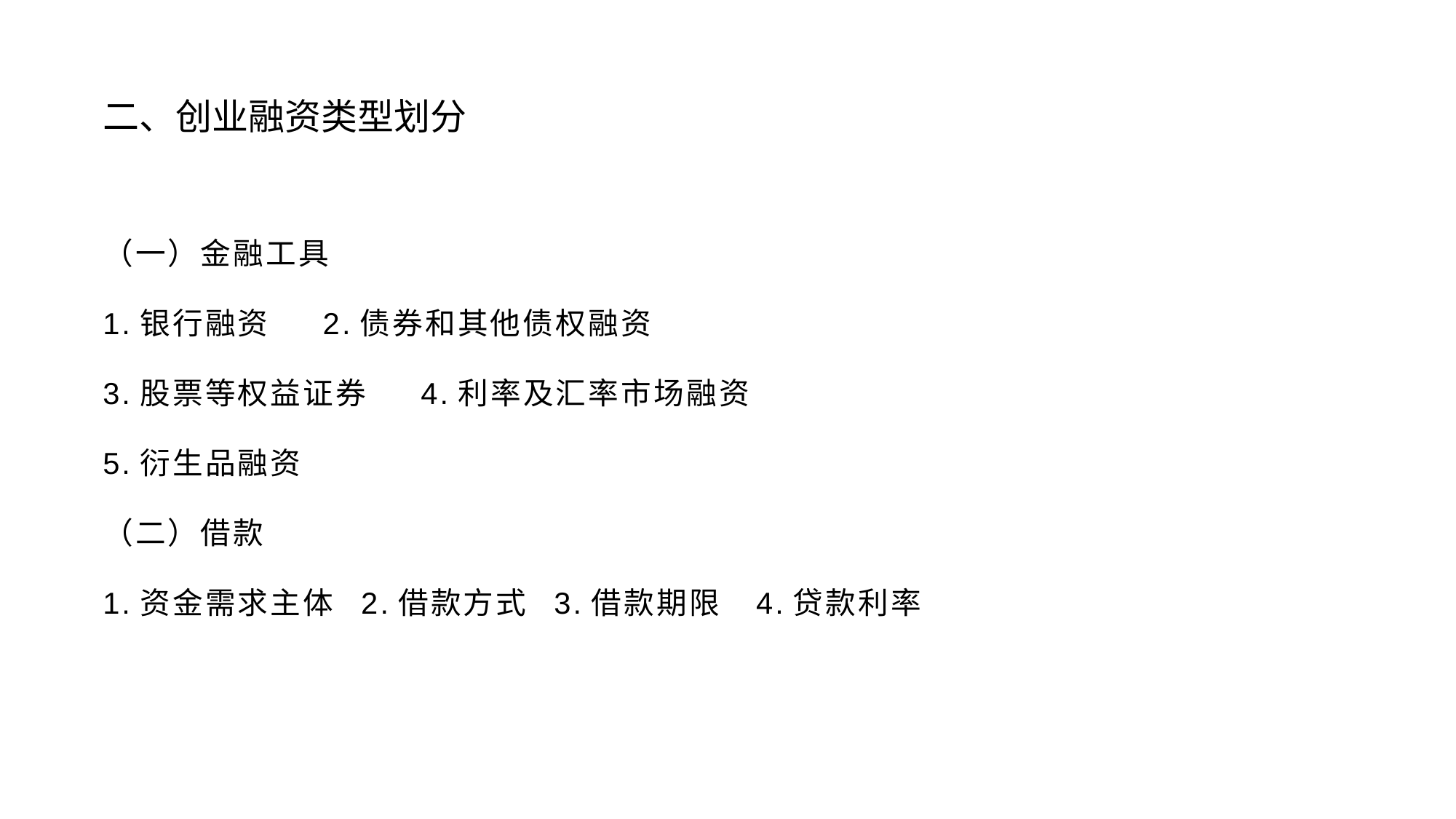

# 二、创业融资类型划分
（一）金融工具
1.银行融资     2.债券和其他债权融资
3.股票等权益证券     4.利率及汇率市场融资
5.衍生品融资
（二）借款
1.资金需求主体  2.借款方式  3.借款期限   4.贷款利率